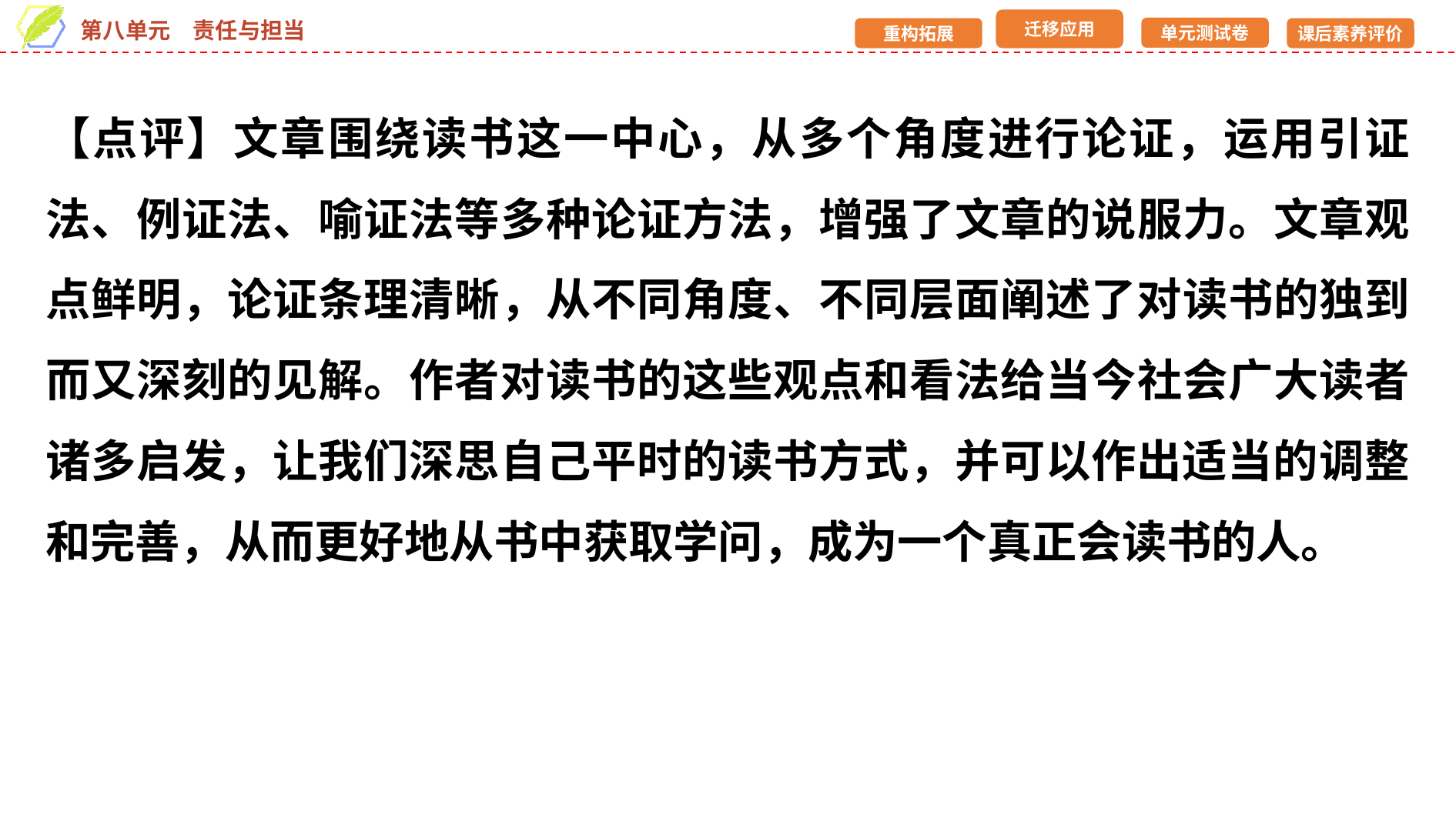

【点评】文章围绕读书这一中心，从多个角度进行论证，运用引证法、例证法、喻证法等多种论证方法，增强了文章的说服力。文章观点鲜明，论证条理清晰，从不同角度、不同层面阐述了对读书的独到而又深刻的见解。作者对读书的这些观点和看法给当今社会广大读者诸多启发，让我们深思自己平时的读书方式，并可以作出适当的调整和完善，从而更好地从书中获取学问，成为一个真正会读书的人。